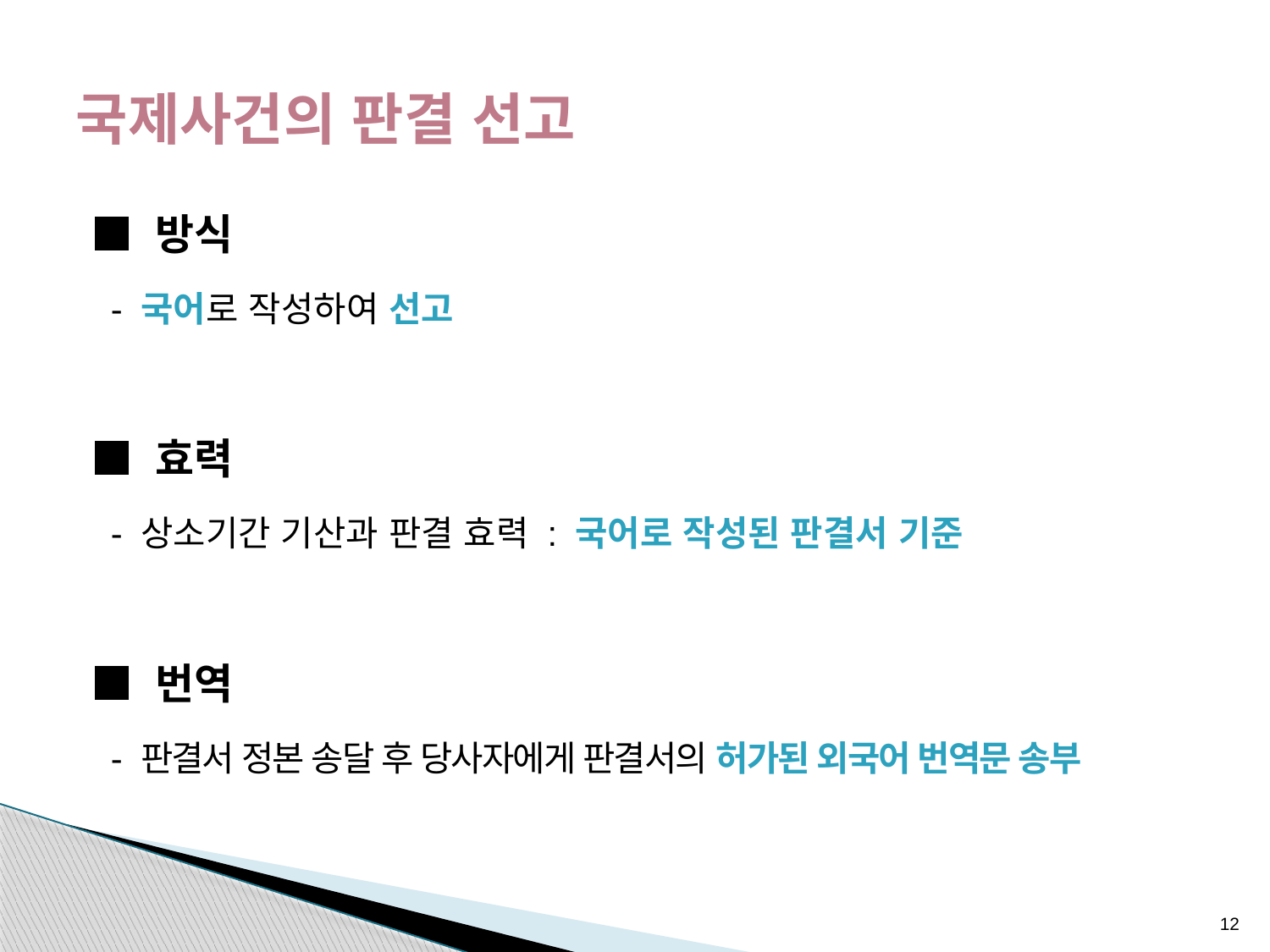

# 국제사건의 판결 선고
■ 방식
  - 국어로 작성하여 선고

■ 효력
  - 상소기간 기산과 판결 효력 : 국어로 작성된 판결서 기준

■ 번역
  - 판결서 정본 송달 후 당사자에게 판결서의 허가된 외국어 번역문 송부
12